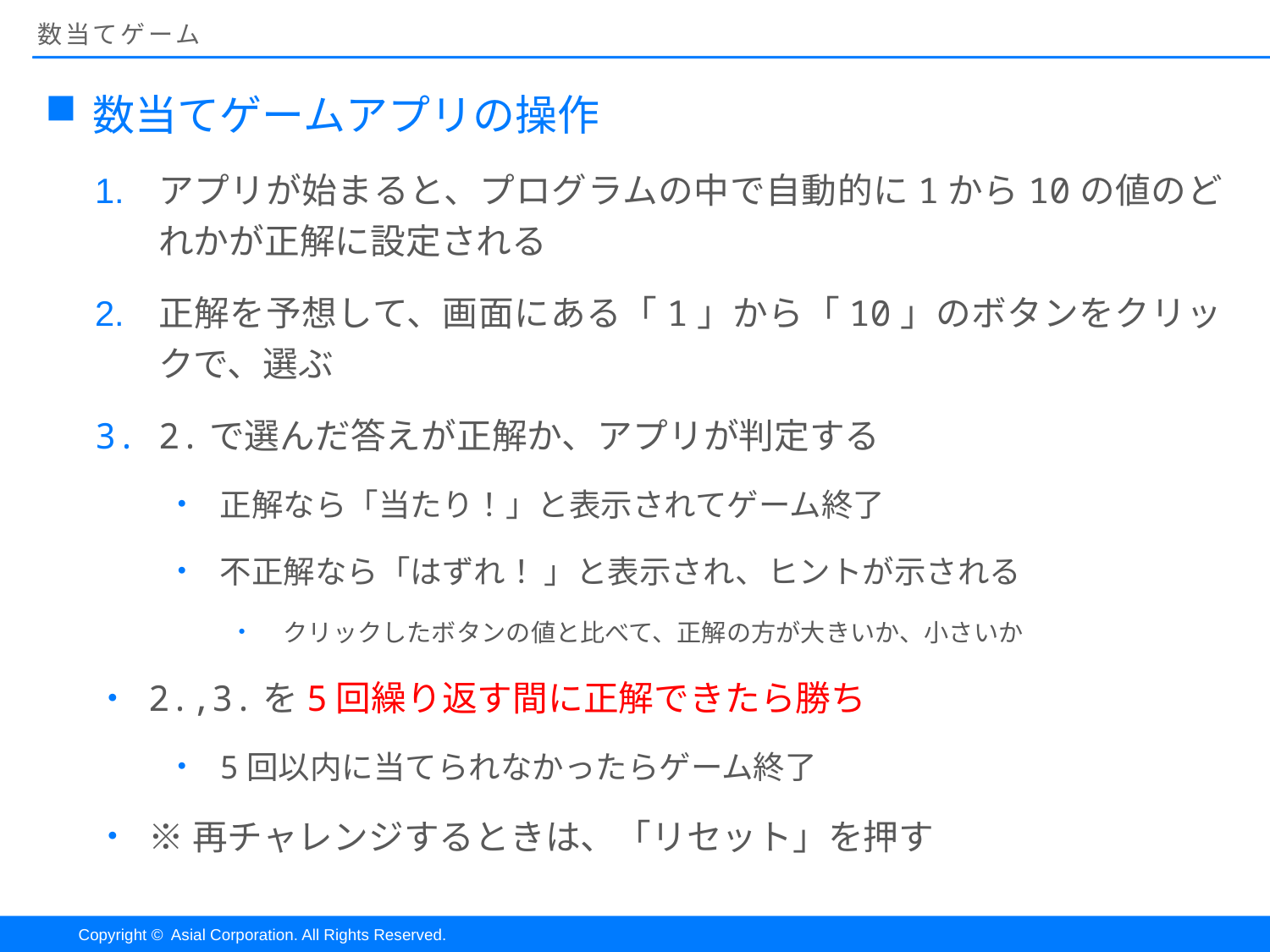

# 数当てゲーム

数当てゲームアプリの操作
アプリが始まると、プログラムの中で自動的に1から10の値のどれかが正解に設定される
正解を予想して、画面にある「1」から「10」のボタンをクリックで、選ぶ
2.で選んだ答えが正解か、アプリが判定する
正解なら「当たり！」と表示されてゲーム終了
不正解なら「はずれ！ 」と表示され、ヒントが示される
クリックしたボタンの値と比べて、正解の方が大きいか、小さいか
2.,3.を5回繰り返す間に正解できたら勝ち
5回以内に当てられなかったらゲーム終了
※再チャレンジするときは、「リセット」を押す